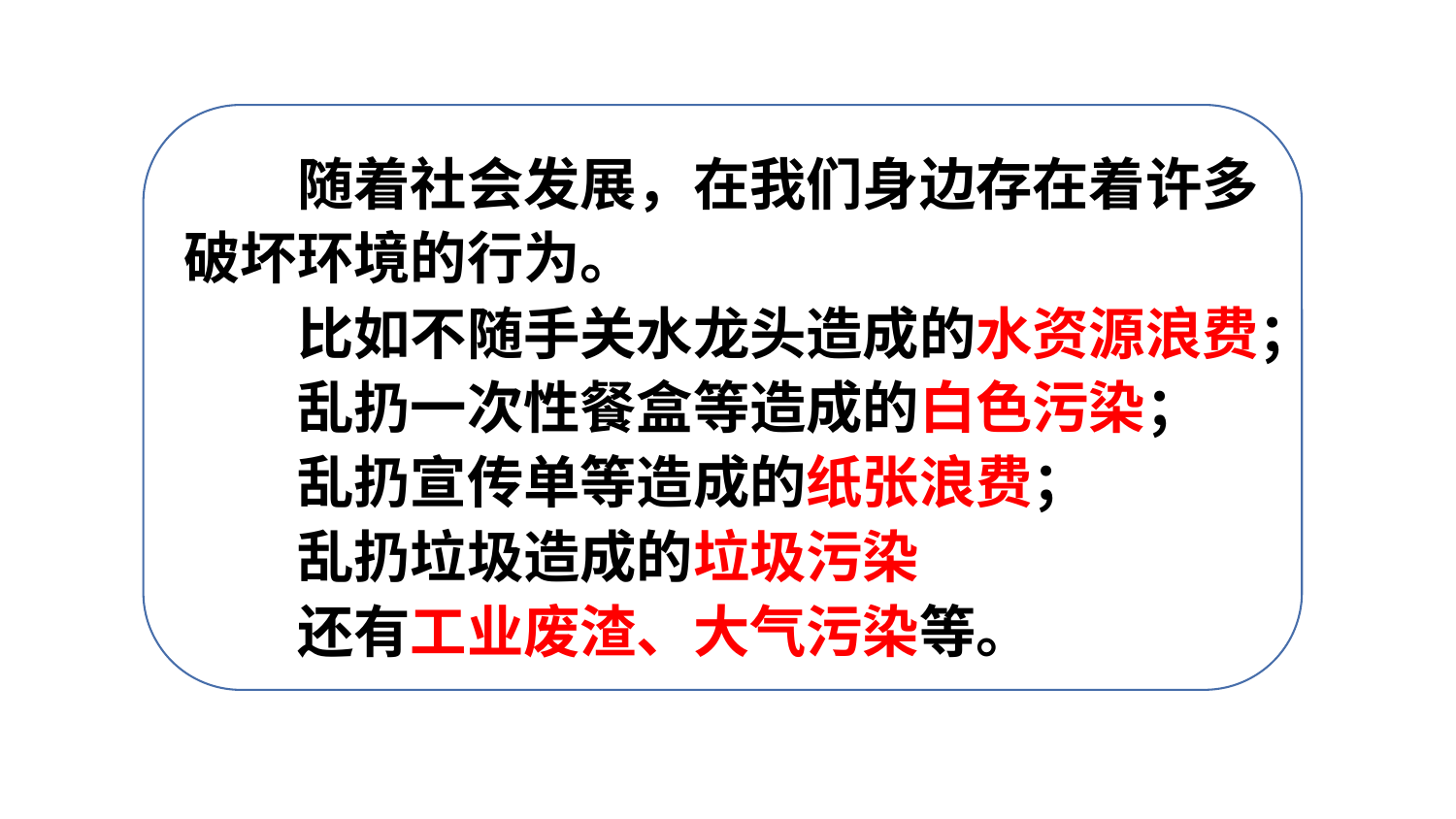

随着社会发展，在我们身边存在着许多破坏环境的行为。
比如不随手关水龙头造成的水资源浪费；
乱扔一次性餐盒等造成的白色污染；
乱扔宣传单等造成的纸张浪费；
乱扔垃圾造成的垃圾污染
还有工业废渣、大气污染等。